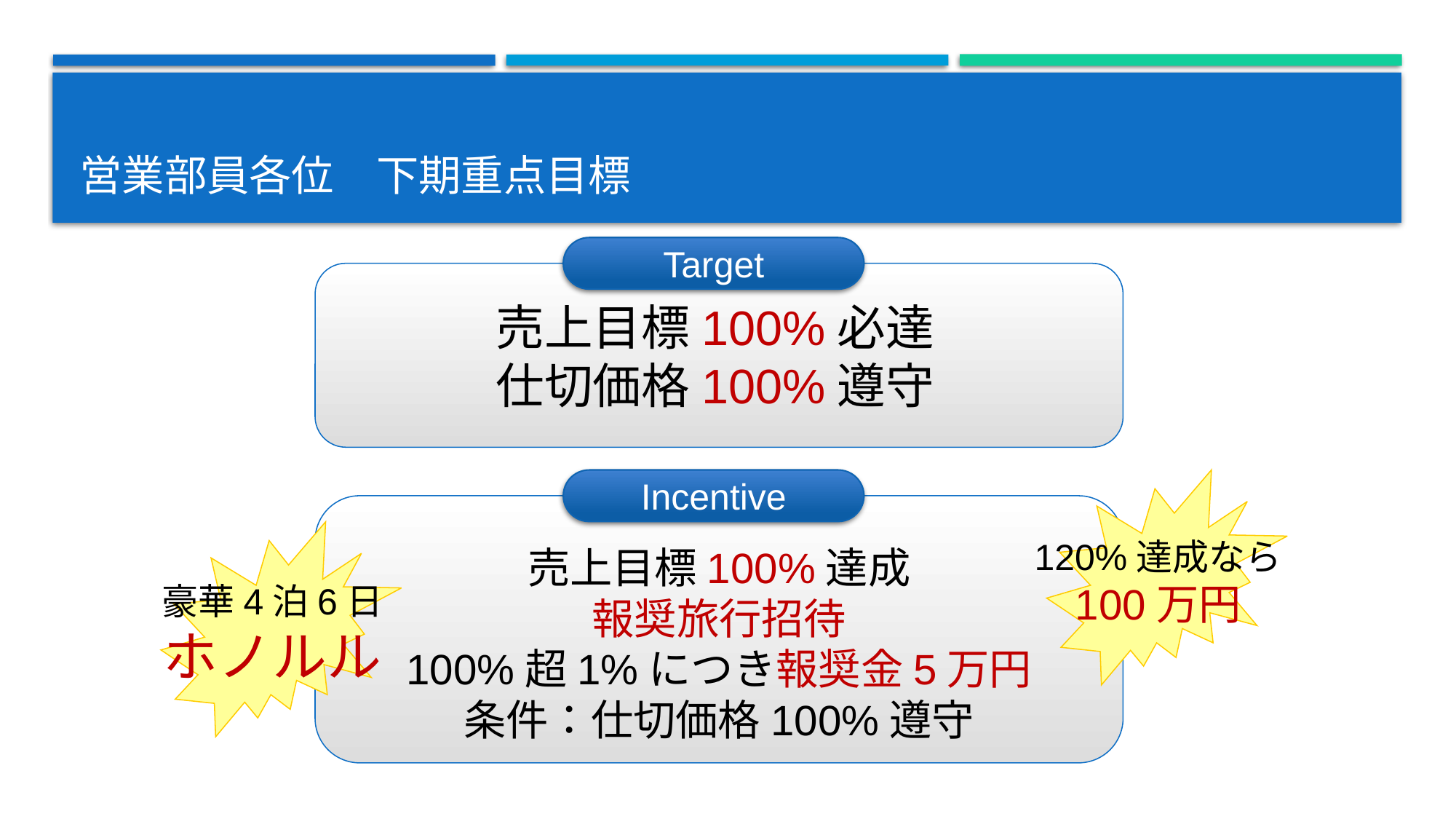

# 営業部員各位　下期重点目標
Target
売上目標100%必達
仕切価格100%遵守
Incentive
120%達成なら
100万円
売上目標100%達成
報奨旅行招待
100%超1%につき報奨金5万円
条件：仕切価格100%遵守
豪華4泊6日
ホノルル